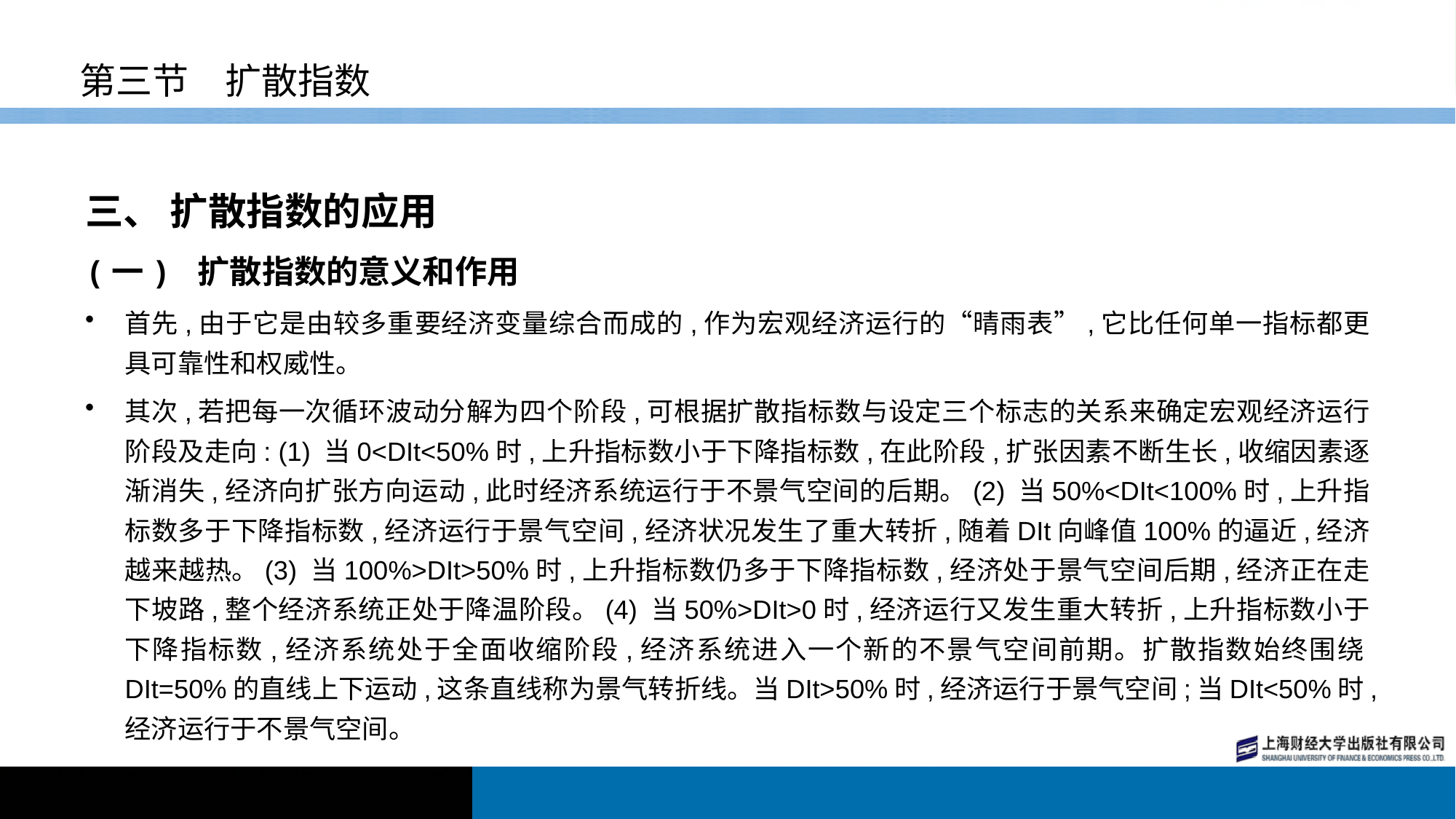

# 第三节　扩散指数
三、 扩散指数的应用
(一) 扩散指数的意义和作用
首先,由于它是由较多重要经济变量综合而成的,作为宏观经济运行的“晴雨表”,它比任何单一指标都更具可靠性和权威性。
其次,若把每一次循环波动分解为四个阶段,可根据扩散指标数与设定三个标志的关系来确定宏观经济运行阶段及走向: (1) 当0<DIt<50%时,上升指标数小于下降指标数,在此阶段,扩张因素不断生长,收缩因素逐渐消失,经济向扩张方向运动,此时经济系统运行于不景气空间的后期。(2) 当50%<DIt<100%时,上升指标数多于下降指标数,经济运行于景气空间,经济状况发生了重大转折,随着DIt向峰值100%的逼近,经济越来越热。(3) 当100%>DIt>50%时,上升指标数仍多于下降指标数,经济处于景气空间后期,经济正在走下坡路,整个经济系统正处于降温阶段。(4) 当50%>DIt>0时,经济运行又发生重大转折,上升指标数小于下降指标数,经济系统处于全面收缩阶段,经济系统进入一个新的不景气空间前期。扩散指数始终围绕DIt=50%的直线上下运动,这条直线称为景气转折线。当DIt>50%时,经济运行于景气空间;当DIt<50%时,经济运行于不景气空间。
15